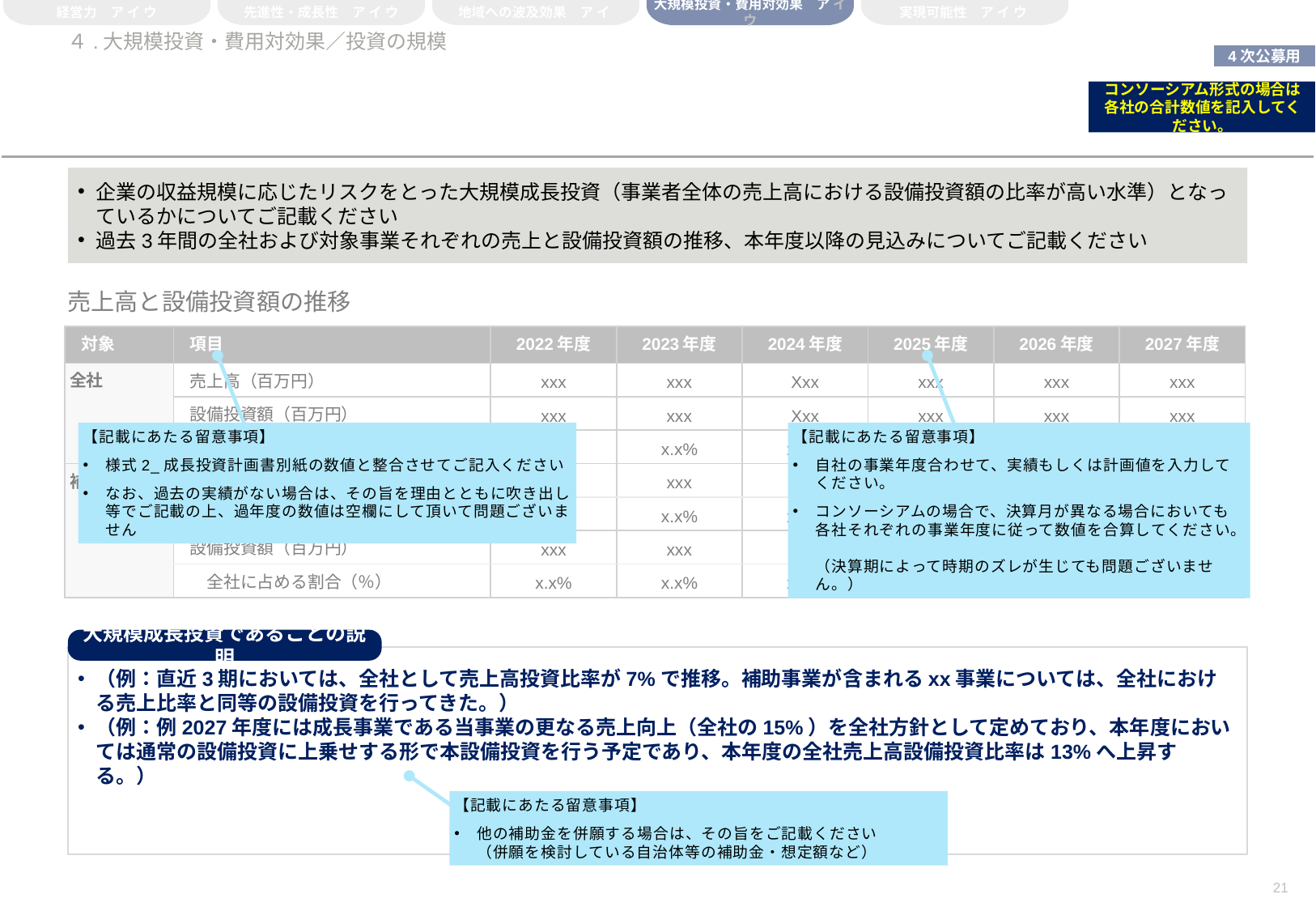

経営力　ア イ ウ
先進性・成長性　ア イ ウ
地域への波及効果　ア イ
大規模投資・費用対効果　ア イ ウ
実現可能性　ア イ ウ
# ４.大規模投資・費用対効果／投資の規模

コンソーシアム形式の場合は各社の合計数値を記入してください。
企業の収益規模に応じたリスクをとった大規模成長投資（事業者全体の売上高における設備投資額の比率が高い水準）となっているかについてご記載ください
過去3年間の全社および対象事業それぞれの売上と設備投資額の推移、本年度以降の見込みについてご記載ください
売上高と設備投資額の推移
| 対象 | 項目 | 2022年度 | 2023年度 | 2024年度 | 2025年度 | 2026年度 | 2027年度 |
| --- | --- | --- | --- | --- | --- | --- | --- |
| 全社 | 売上高（百万円） | xxx | xxx | Xxx | xxx | xxx | xxx |
|  | 設備投資額（百万円） | xxx | xxx | Xxx | xxx | xxx | xxx |
|  | 売上高設備投資比率（％） | x.x% | x.x% | x.x% | x.x% | x.x% | x.x% |
| 補助事業 | 売上高（百万円） | Xxx | xxx | xxx | Xxx | Xxx | Xxx |
|  | 全社に占める割合（％） | x.x% | x.x% | x.x% | x.x% | x.x% | x.x% |
|  | 設備投資額（百万円） | xxx | xxx | xxx | xxx | xxx | xxx |
|  | 全社に占める割合（％） | x.x% | x.x% | x.x% | x.x% | x.x% | x.x% |
【記載にあたる留意事項】
様式2_成長投資計画書別紙の数値と整合させてご記入ください
なお、過去の実績がない場合は、その旨を理由とともに吹き出し等でご記載の上、過年度の数値は空欄にして頂いて問題ございません
【記載にあたる留意事項】
自社の事業年度合わせて、実績もしくは計画値を入力してください。
コンソーシアムの場合で、決算月が異なる場合においても各社それぞれの事業年度に従って数値を合算してください。
（決算期によって時期のズレが生じても問題ございません。）
大規模成長投資であることの説明
（例：直近3期においては、全社として売上高投資比率が7%で推移。補助事業が含まれるxx事業については、全社における売上比率と同等の設備投資を行ってきた。）
（例：例2027年度には成長事業である当事業の更なる売上向上（全社の15%）を全社方針として定めており、本年度においては通常の設備投資に上乗せする形で本設備投資を行う予定であり、本年度の全社売上高設備投資比率は13%へ上昇する。）
【記載にあたる留意事項】
他の補助金を併願する場合は、その旨をご記載ください
（併願を検討している自治体等の補助金・想定額など）